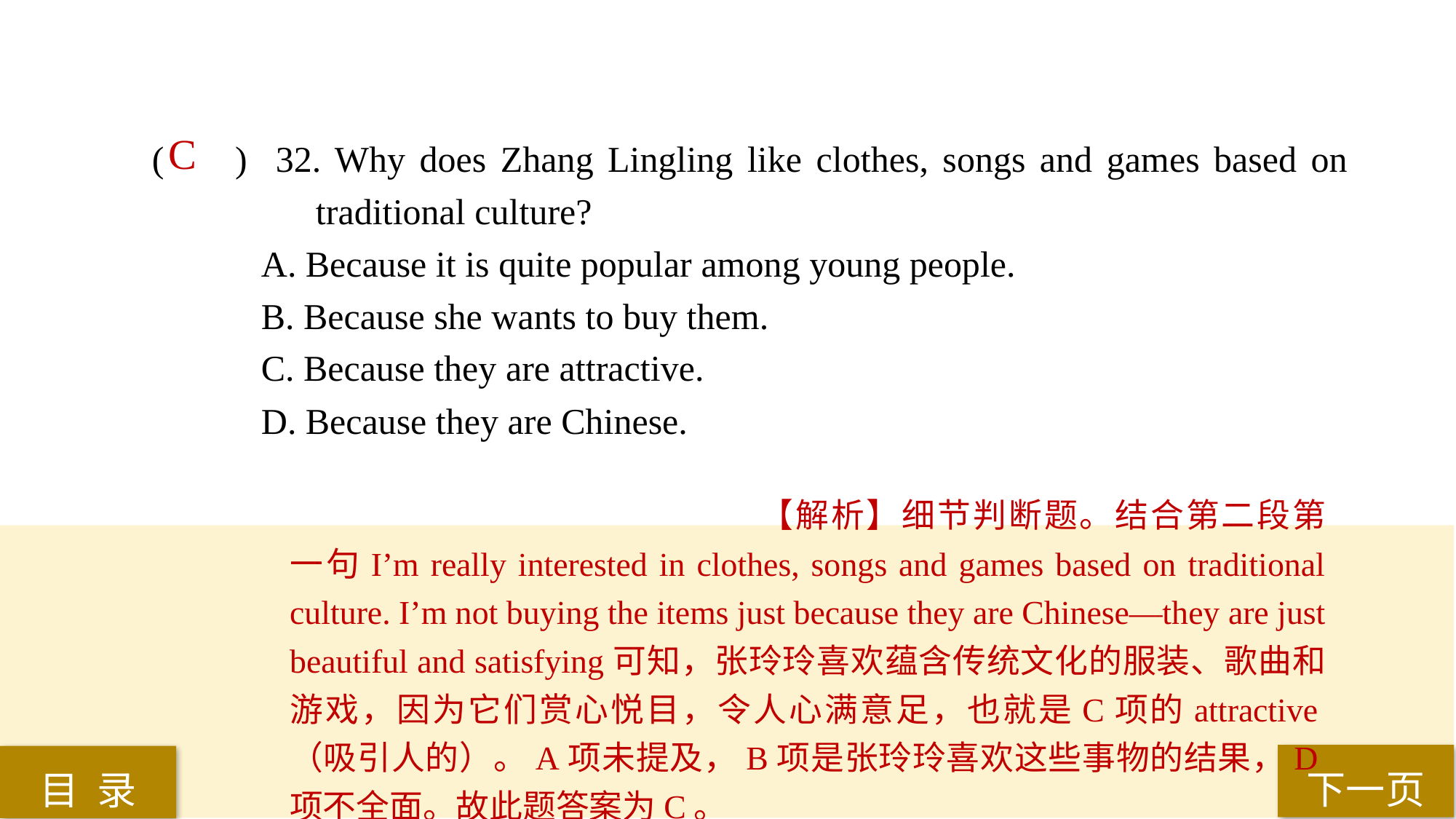

C
(     )  32. Why does Zhang Lingling like clothes, songs and games based on 	      traditional culture?
A. Because it is quite popular among young people.
B. Because she wants to buy them.
C. Because they are attractive.
D. Because they are Chinese.
【解析】细节判断题。结合第二段第一句I’m really interested in clothes, songs and games based on traditional culture. I’m not buying the items just because they are Chinese—they are just beautiful and satisfying可知，张玲玲喜欢蕴含传统文化的服装、歌曲和游戏，因为它们赏心悦目，令人心满意足，也就是C项的attractive（吸引人的）。A项未提及，B项是张玲玲喜欢这些事物的结果，D项不全面。故此题答案为C。